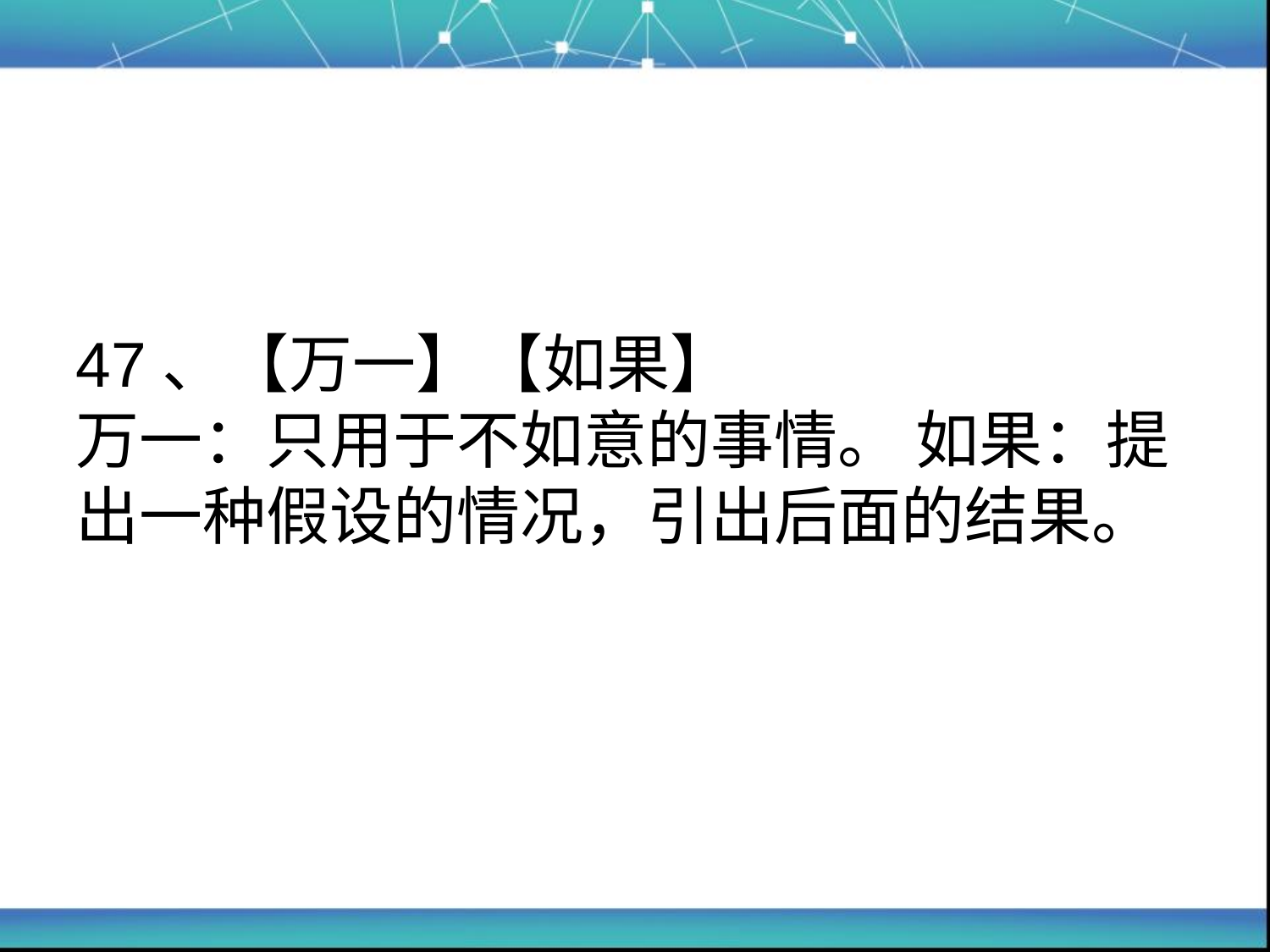

# 47、【万一】【如果】 万一：只用于不如意的事情。 如果：提出一种假设的情况，引出后面的结果。